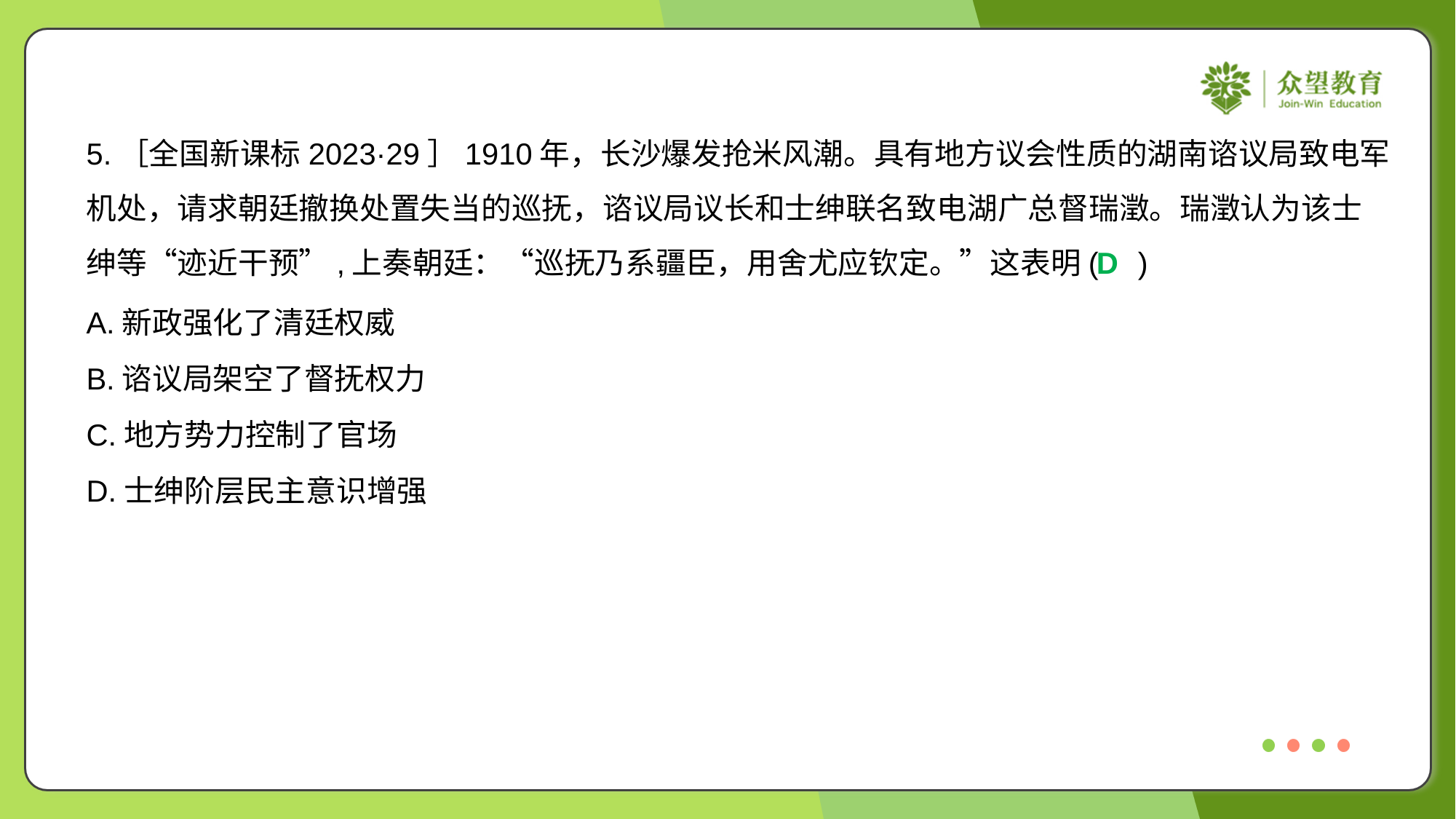

5.［全国新课标2023·29］1910年，长沙爆发抢米风潮。具有地方议会性质的湖南谘议局致电军
机处，请求朝廷撤换处置失当的巡抚，谘议局议长和士绅联名致电湖广总督瑞澂。瑞澂认为该士
绅等“迹近干预”,上奏朝廷：“巡抚乃系疆臣，用舍尤应钦定。”这表明(     )
D
A.新政强化了清廷权威
B.谘议局架空了督抚权力
C.地方势力控制了官场
D.士绅阶层民主意识增强